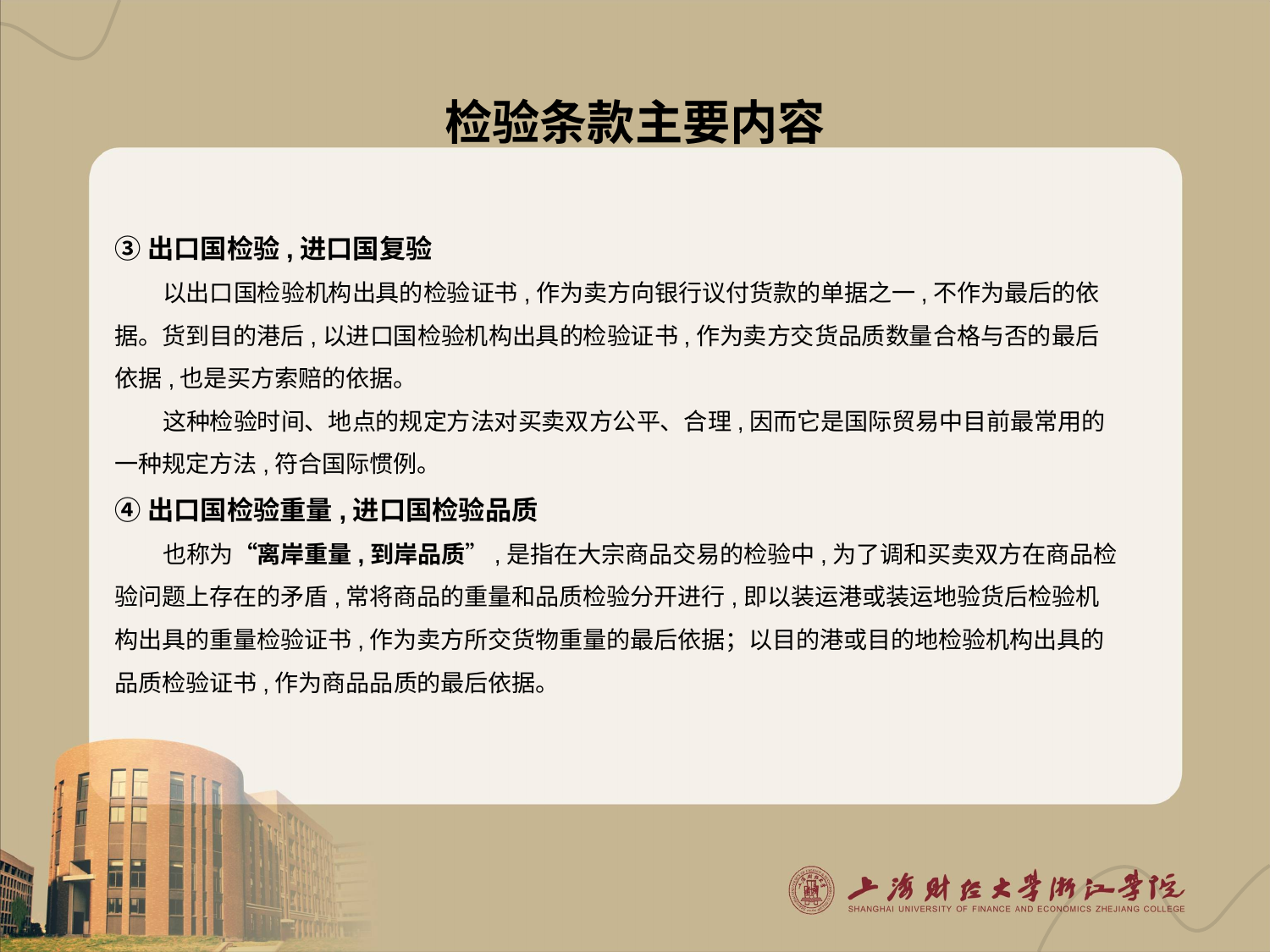

# 检验条款主要内容
③出口国检验,进口国复验
以出口国检验机构出具的检验证书,作为卖方向银行议付货款的单据之一,不作为最后的依据。货到目的港后,以进口国检验机构出具的检验证书,作为卖方交货品质数量合格与否的最后依据,也是买方索赔的依据。
这种检验时间、地点的规定方法对买卖双方公平、合理,因而它是国际贸易中目前最常用的一种规定方法,符合国际惯例。
④出口国检验重量,进口国检验品质
也称为“离岸重量,到岸品质”,是指在大宗商品交易的检验中,为了调和买卖双方在商品检验问题上存在的矛盾,常将商品的重量和品质检验分开进行,即以装运港或装运地验货后检验机构出具的重量检验证书,作为卖方所交货物重量的最后依据；以目的港或目的地检验机构出具的品质检验证书,作为商品品质的最后依据。